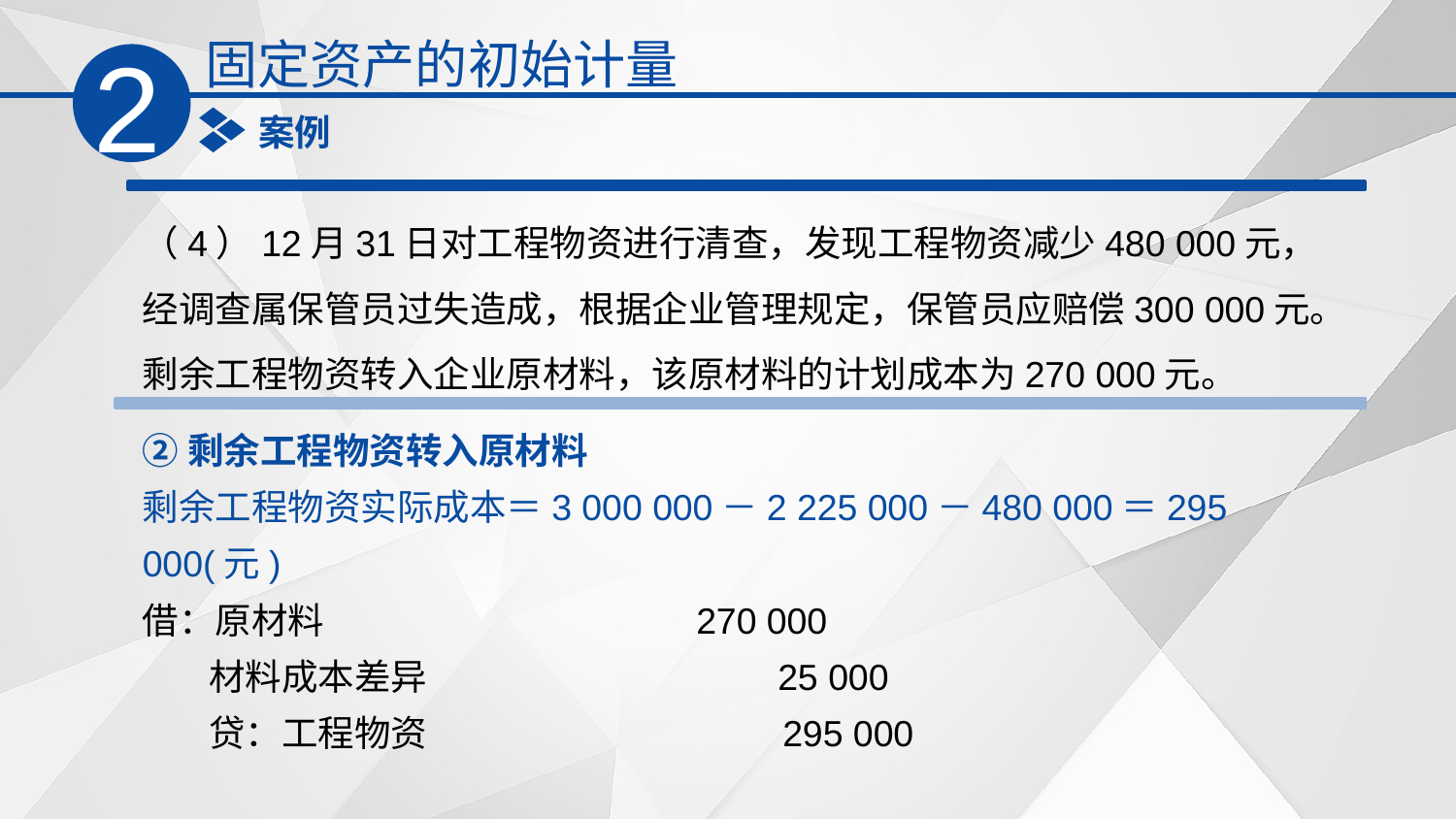

固定资产的初始计量
2

案例

（4）12月31日对工程物资进行清查，发现工程物资减少480 000元，经调查属保管员过失造成，根据企业管理规定，保管员应赔偿300 000元。剩余工程物资转入企业原材料，该原材料的计划成本为270 000元。

②剩余工程物资转入原材料
剩余工程物资实际成本＝3 000 000－2 225 000－480 000＝295 000(元)
借：原材料                                            270 000
       材料成本差异		                       25 000
       贷：工程物资                                          295 000